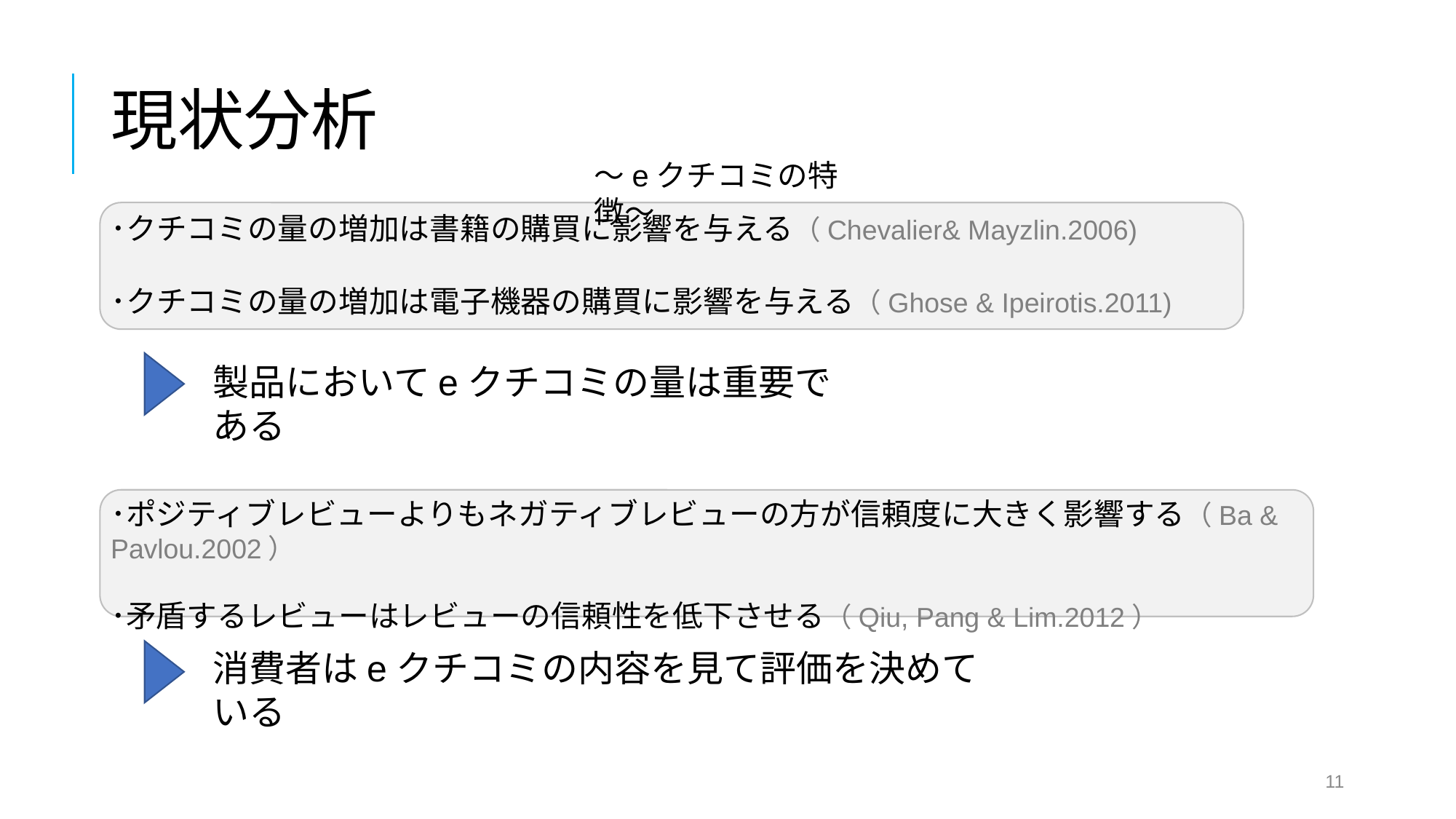

# 現状分析
～eクチコミの特徴～

･クチコミの量の増加は書籍の購買に影響を与える（Chevalier& Mayzlin.2006)

･クチコミの量の増加は電子機器の購買に影響を与える（Ghose & Ipeirotis.2011)
製品においてeクチコミの量は重要である

･ポジティブレビューよりもネガティブレビューの方が信頼度に大きく影響する（Ba & Pavlou.2002）

･矛盾するレビューはレビューの信頼性を低下させる（Qiu, Pang & Lim.2012）
消費者はeクチコミの内容を見て評価を決めている

11